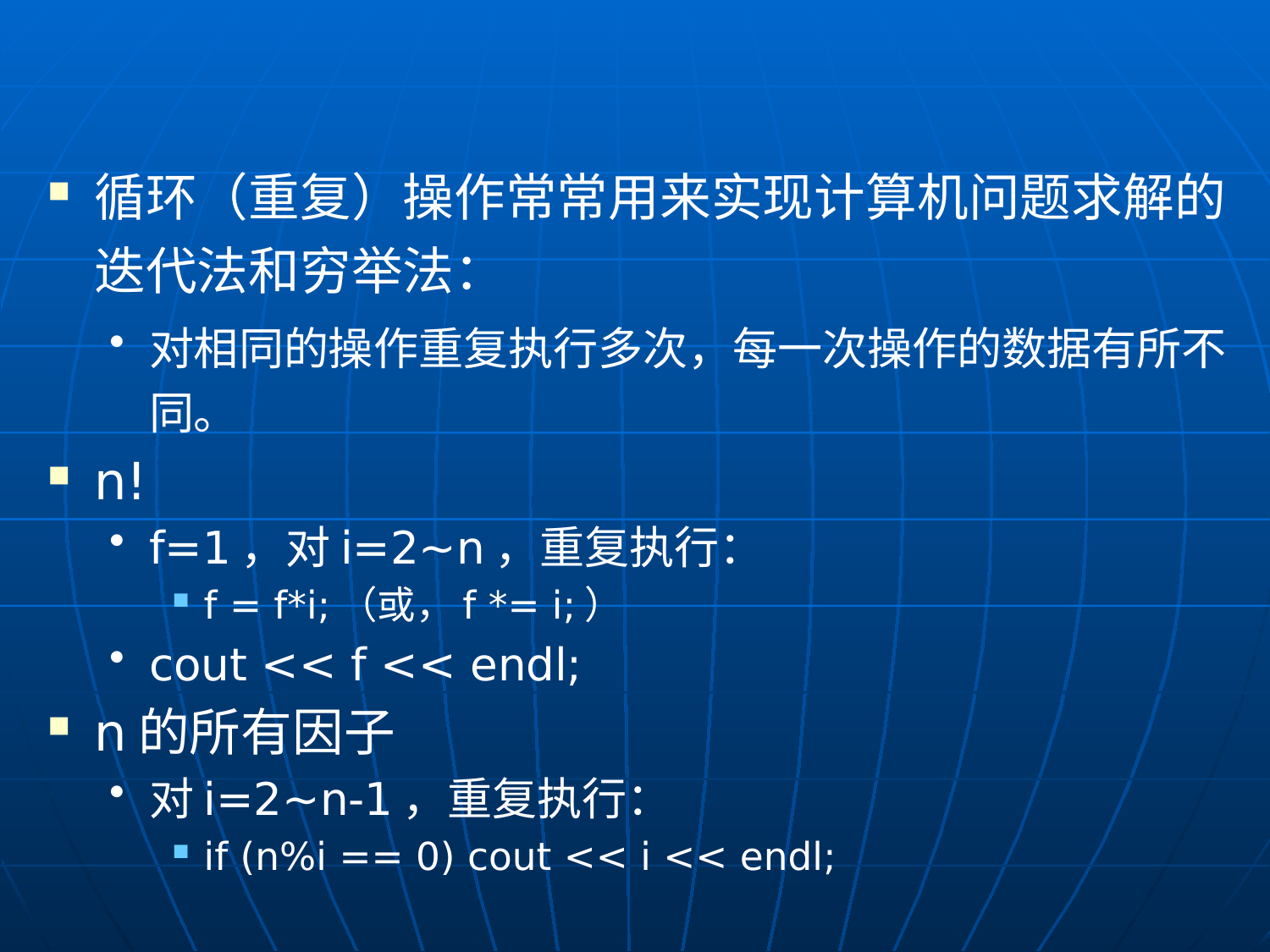

#
循环（重复）操作常常用来实现计算机问题求解的迭代法和穷举法：
对相同的操作重复执行多次，每一次操作的数据有所不同。
n!
f=1，对i=2~n，重复执行：
f = f*i;（或，f *= i;）
cout << f << endl;
n的所有因子
对i=2~n-1，重复执行：
if (n%i == 0) cout << i << endl;